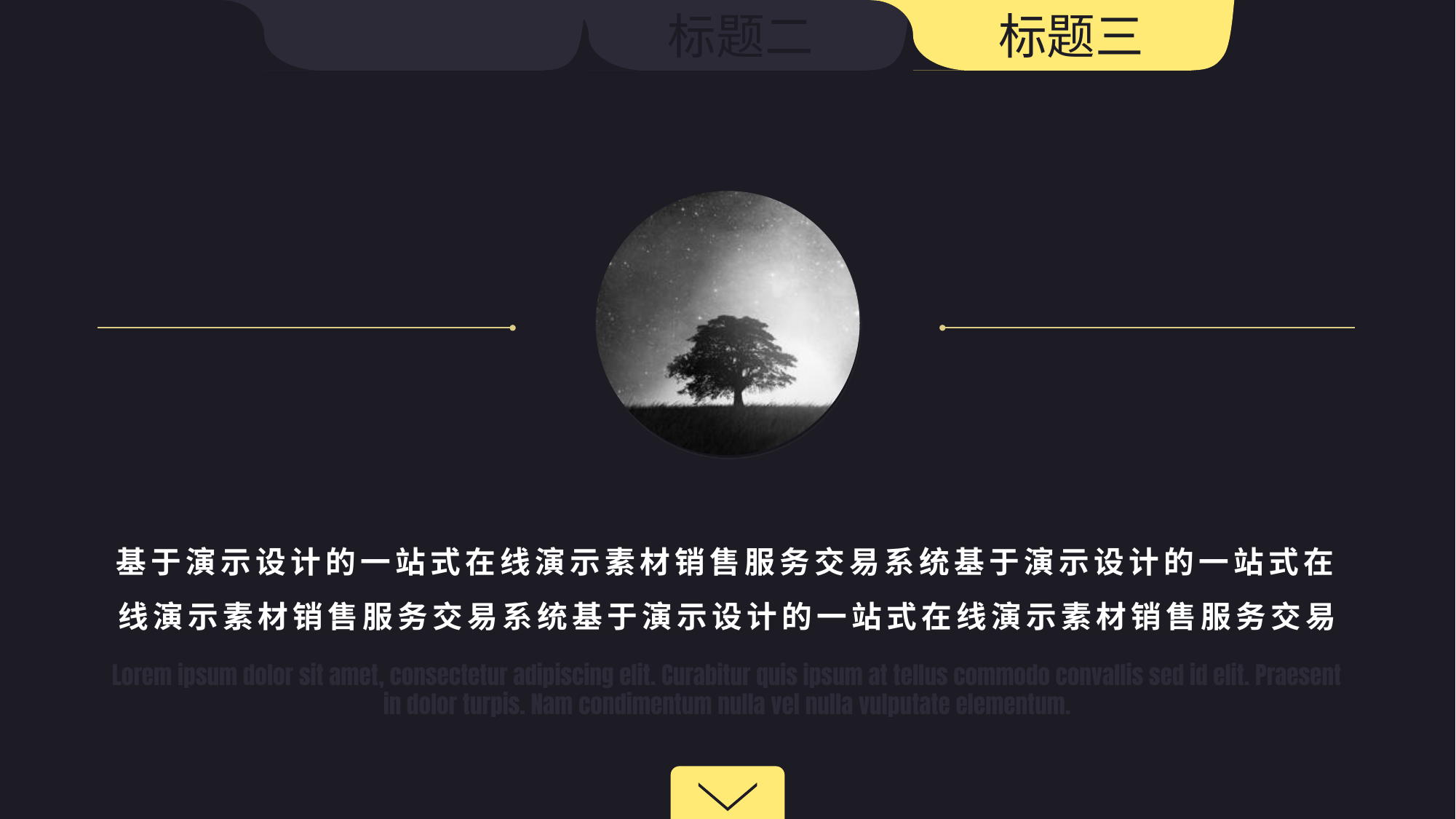

标题二
标题三

基于演示设计的一站式在线演示素材销售服务交易系统基于演示设计的一站式在线演示素材销售服务交易系统基于演示设计的一站式在线演示素材销售服务交易

Lorem ipsum dolor sit amet, consectetur adipiscing elit. Curabitur quis ipsum at tellus commodo convallis sed id elit. Praesent in dolor turpis. Nam condimentum nulla vel nulla vulputate elementum.